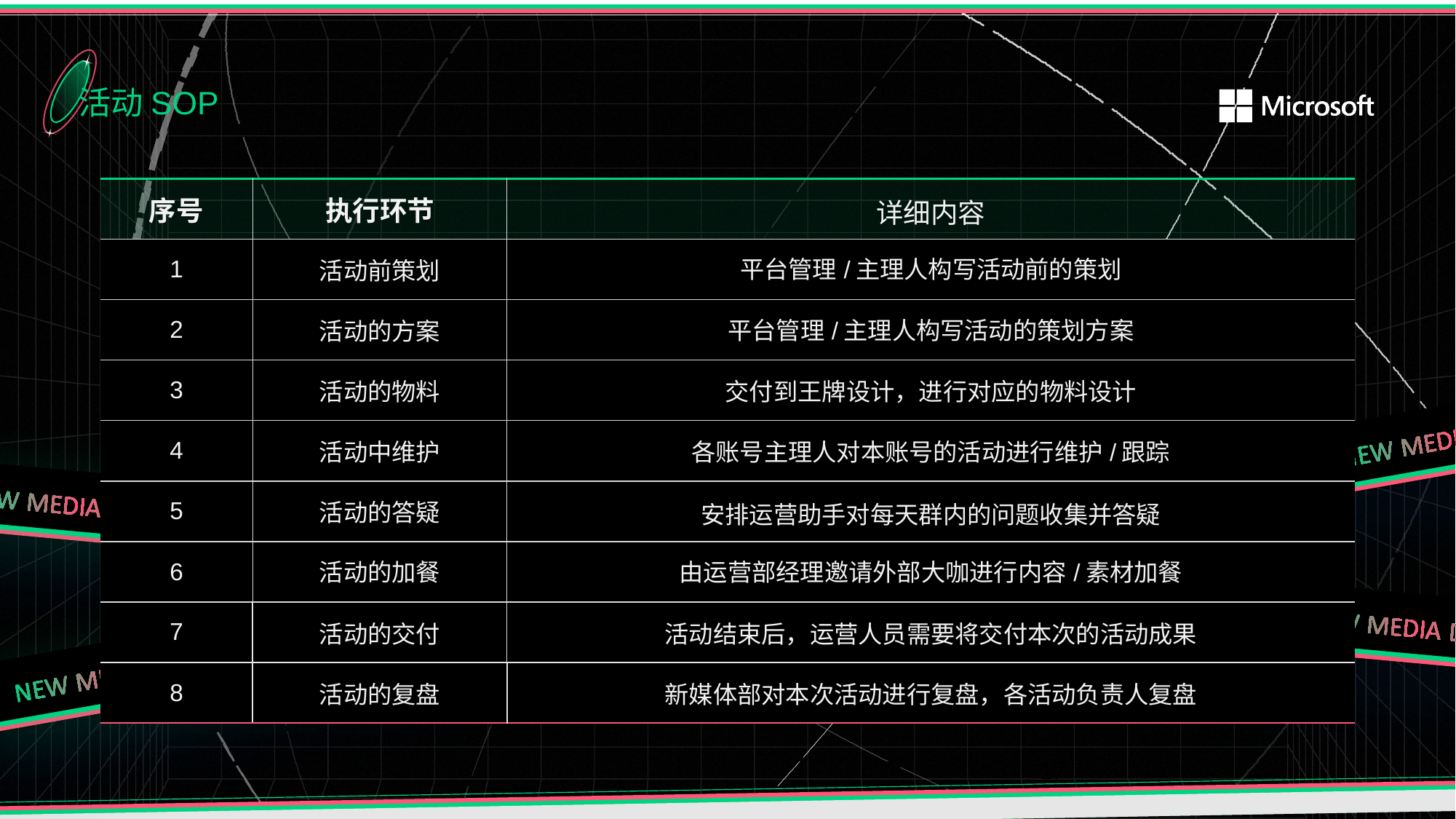

活动SOP
| 序号 | 执行环节 | 详细内容 |
| --- | --- | --- |
| 1 | 活动前策划 | 平台管理/主理人构写活动前的策划 |
| 2 | 活动的方案 | 平台管理/主理人构写活动的策划方案 |
| 3 | 活动的物料 | 交付到王牌设计，进行对应的物料设计 |
| 4 | 活动中维护 | 各账号主理人对本账号的活动进行维护/跟踪 |
| 5 | 活动的答疑 | 安排运营助手对每天群内的问题收集并答疑 |
| 6 | 活动的加餐 | 由运营部经理邀请外部大咖进行内容/素材加餐 |
| 7 | 活动的交付 | 活动结束后，运营人员需要将交付本次的活动成果 |
| 8 | 活动的复盘 | 新媒体部对本次活动进行复盘，各活动负责人复盘 |

17